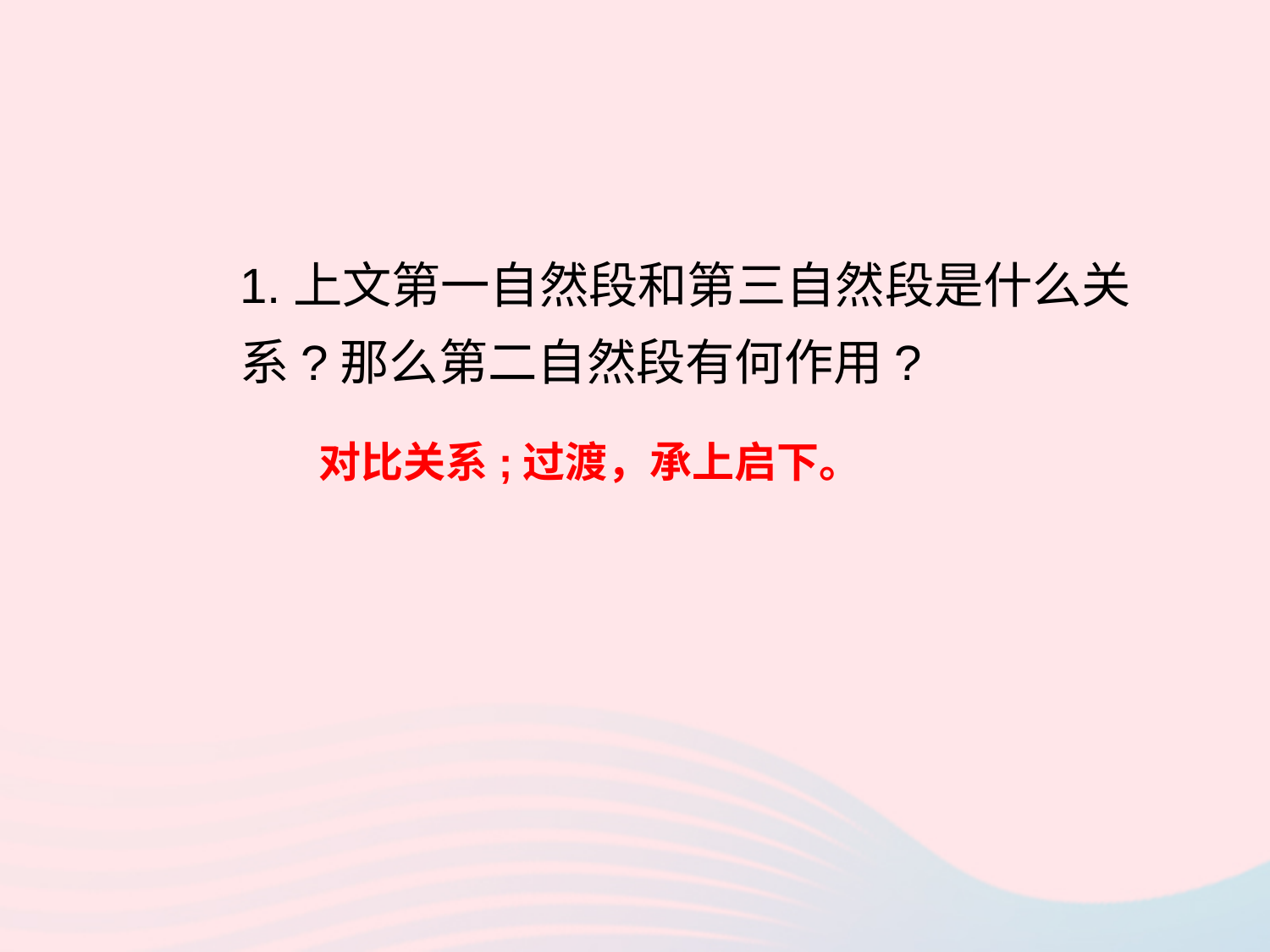

1.上文第一自然段和第三自然段是什么关系?那么第二自然段有何作用?
对比关系;过渡，承上启下。